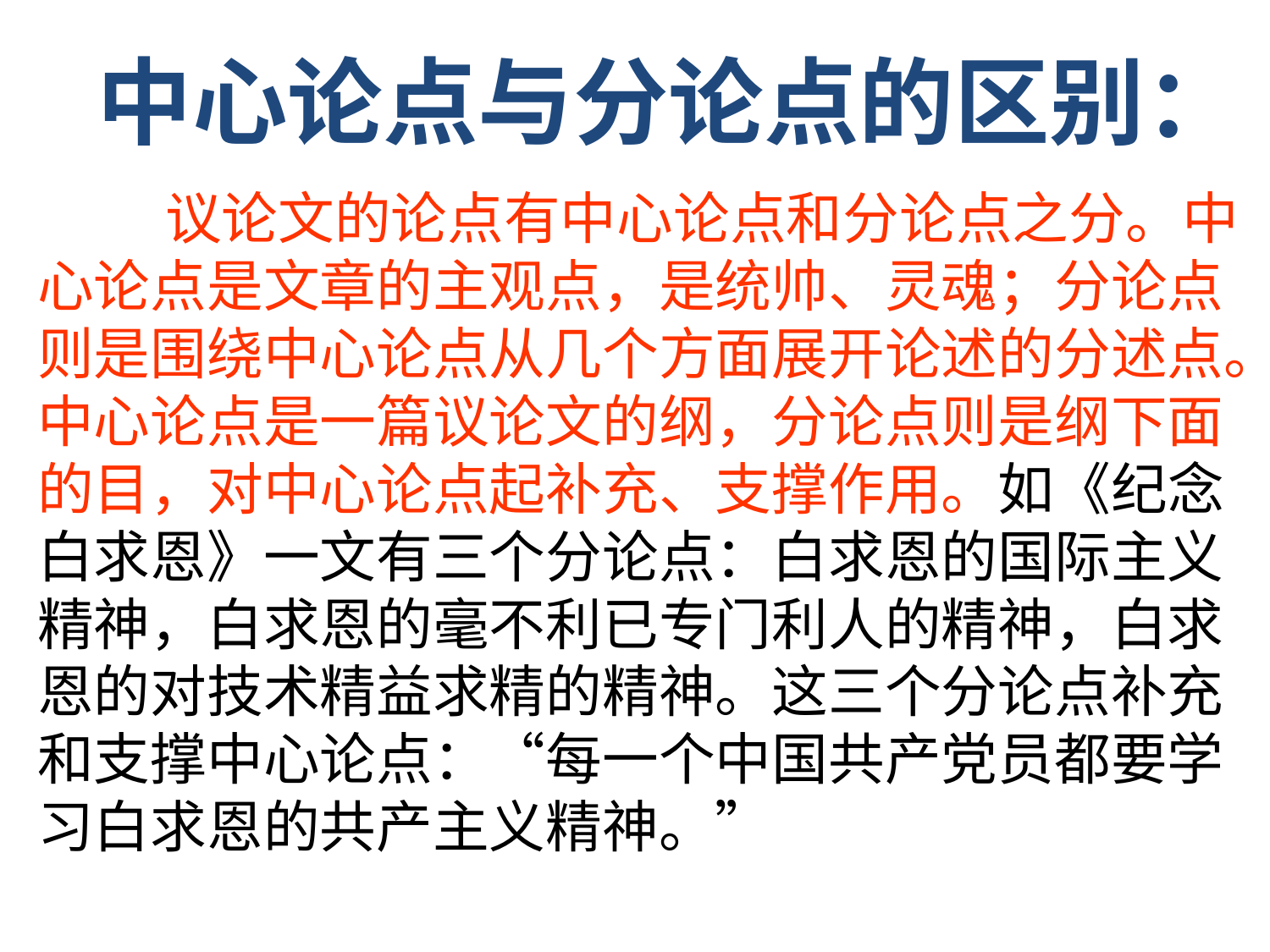

中心论点与分论点的区别：
         议论文的论点有中心论点和分论点之分。中心论点是文章的主观点，是统帅、灵魂；分论点则是围绕中心论点从几个方面展开论述的分述点。中心论点是一篇议论文的纲，分论点则是纲下面的目，对中心论点起补充、支撑作用。如《纪念白求恩》一文有三个分论点：白求恩的国际主义精神，白求恩的毫不利已专门利人的精神，白求恩的对技术精益求精的精神。这三个分论点补充和支撑中心论点：“每一个中国共产党员都要学习白求恩的共产主义精神。”